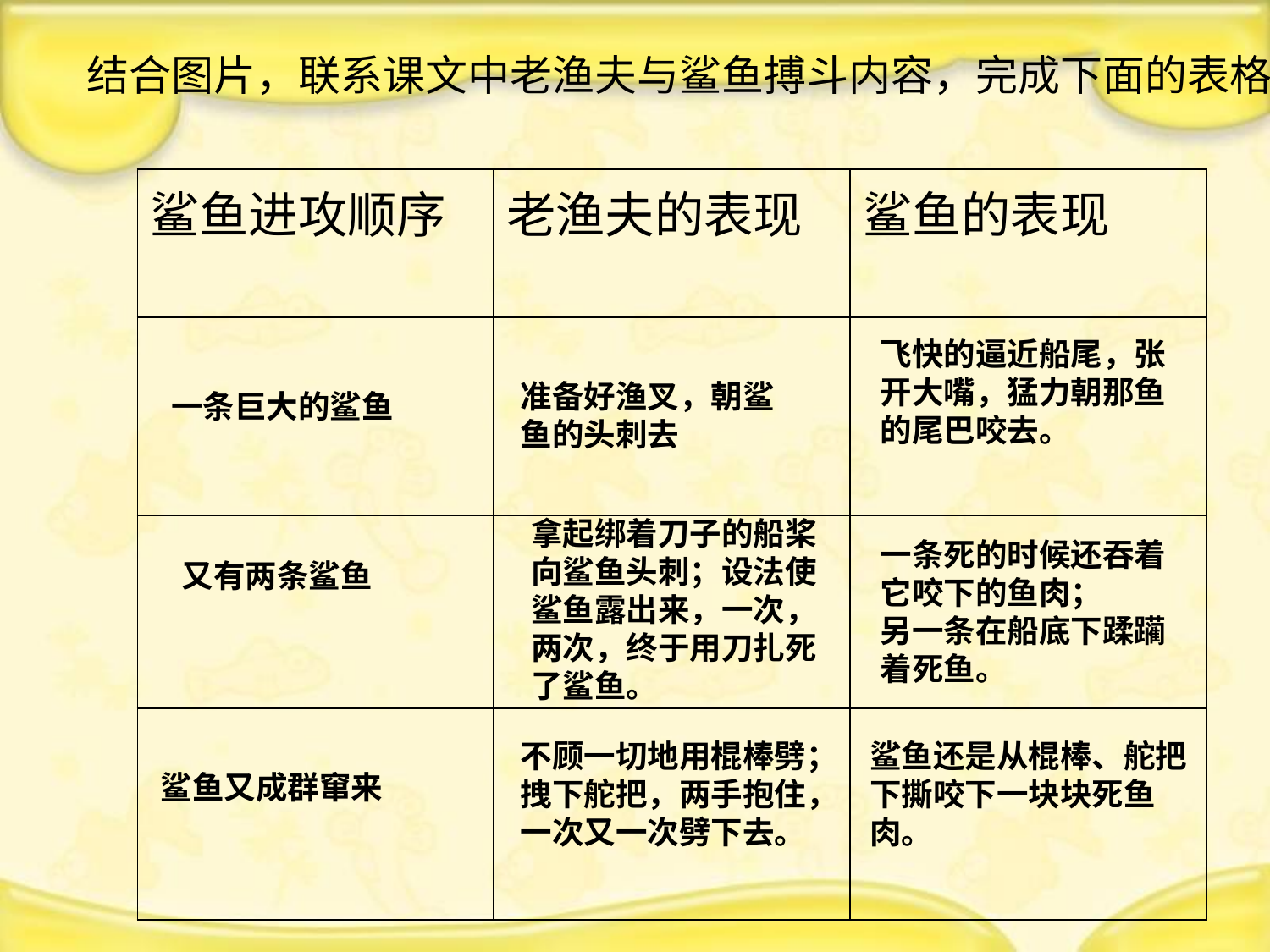

结合图片，联系课文中老渔夫与鲨鱼搏斗内容，完成下面的表格
| 鲨鱼进攻顺序 | 老渔夫的表现 | 鲨鱼的表现 |
| --- | --- | --- |
|  |  |  |
|  |  |  |
|  |  |  |
飞快的逼近船尾，张开大嘴，猛力朝那鱼的尾巴咬去。

准备好渔叉，朝鲨鱼的头刺去

一条巨大的鲨鱼
拿起绑着刀子的船桨向鲨鱼头刺；设法使鲨鱼露出来，一次，两次，终于用刀扎死了鲨鱼。

一条死的时候还吞着它咬下的鱼肉；
另一条在船底下蹂躏着死鱼。

又有两条鲨鱼

不顾一切地用棍棒劈；
拽下舵把，两手抱住，一次又一次劈下去。

鲨鱼还是从棍棒、舵把下撕咬下一块块死鱼肉。

鲨鱼又成群窜来